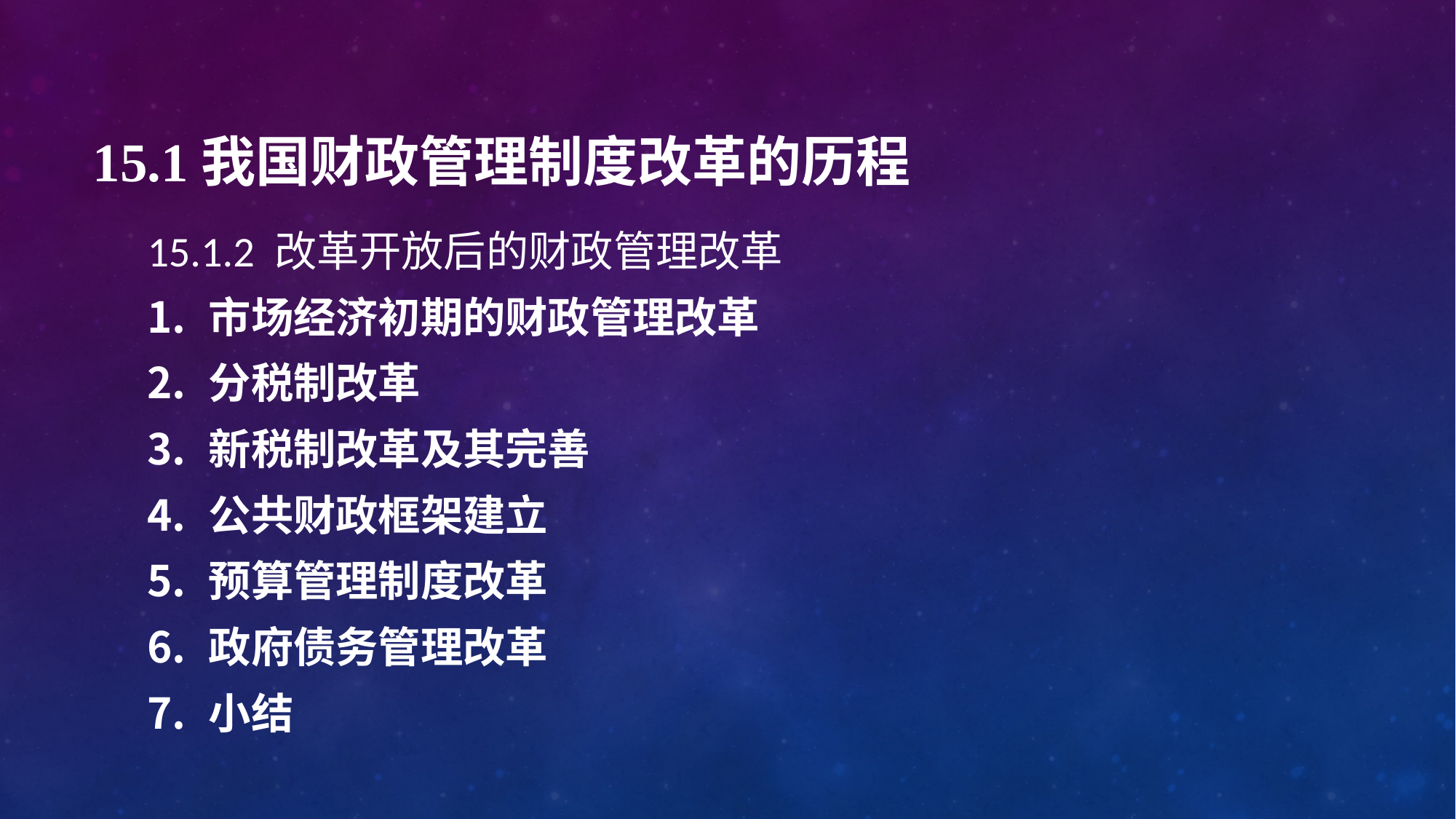

# 15.1我国财政管理制度改革的历程
15.1.2 改革开放后的财政管理改革
市场经济初期的财政管理改革
分税制改革
新税制改革及其完善
公共财政框架建立
预算管理制度改革
政府债务管理改革
小结